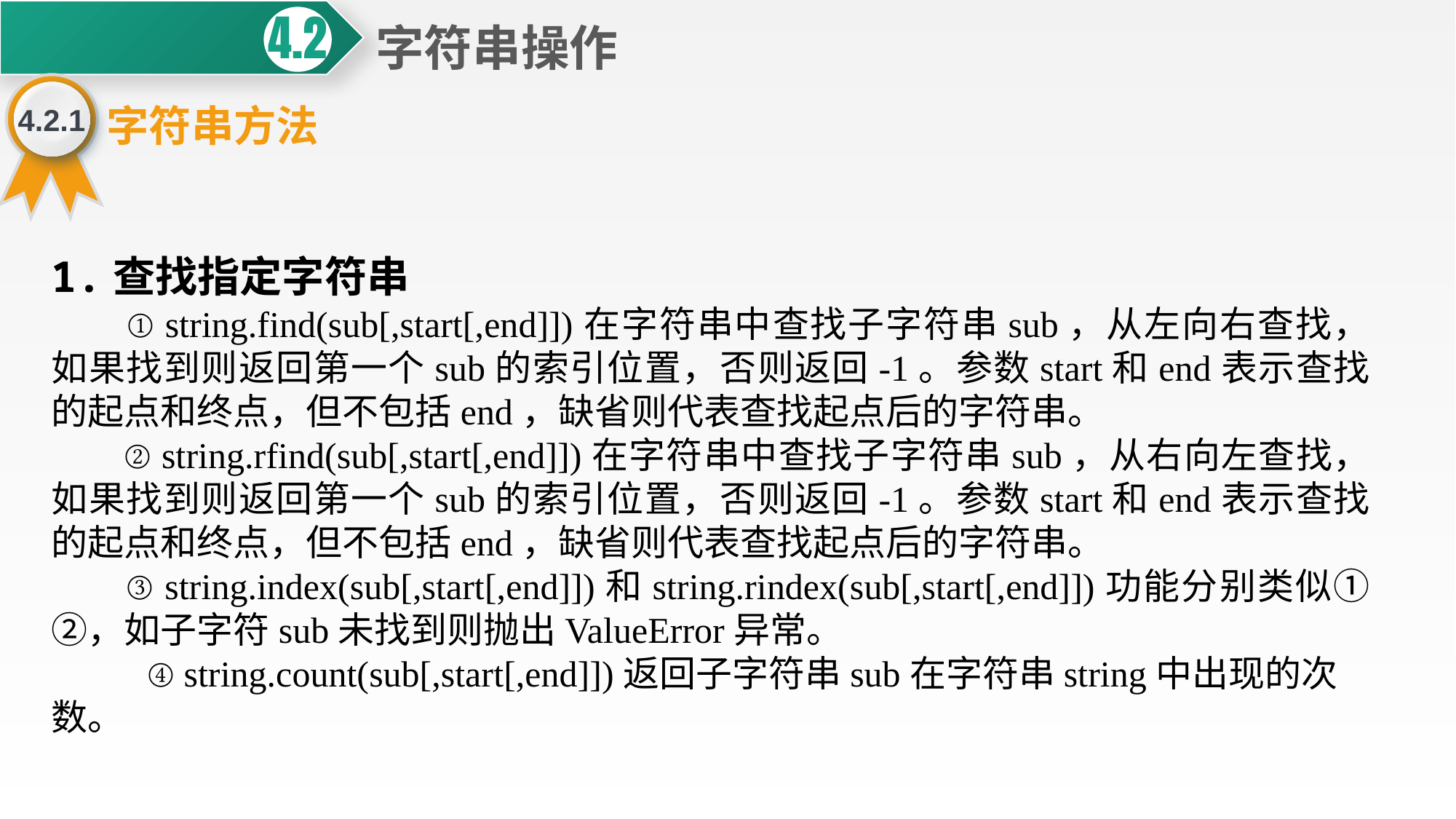

字符串操作

4.2

4.2.1

字符串方法
1.查找指定字符串
    ① string.find(sub[,start[,end]])在字符串中查找子字符串sub，从左向右查找，如果找到则返回第一个sub的索引位置，否则返回-1。参数start和end表示查找的起点和终点，但不包括end，缺省则代表查找起点后的字符串。
    ② string.rfind(sub[,start[,end]])在字符串中查找子字符串sub，从右向左查找，如果找到则返回第一个sub的索引位置，否则返回-1。参数start和end表示查找的起点和终点，但不包括end，缺省则代表查找起点后的字符串。
    ③ string.index(sub[,start[,end]])和string.rindex(sub[,start[,end]])功能分别类似①②，如子字符sub未找到则抛出ValueError异常。
       ④ string.count(sub[,start[,end]])返回子字符串sub在字符串string中出现的次数。